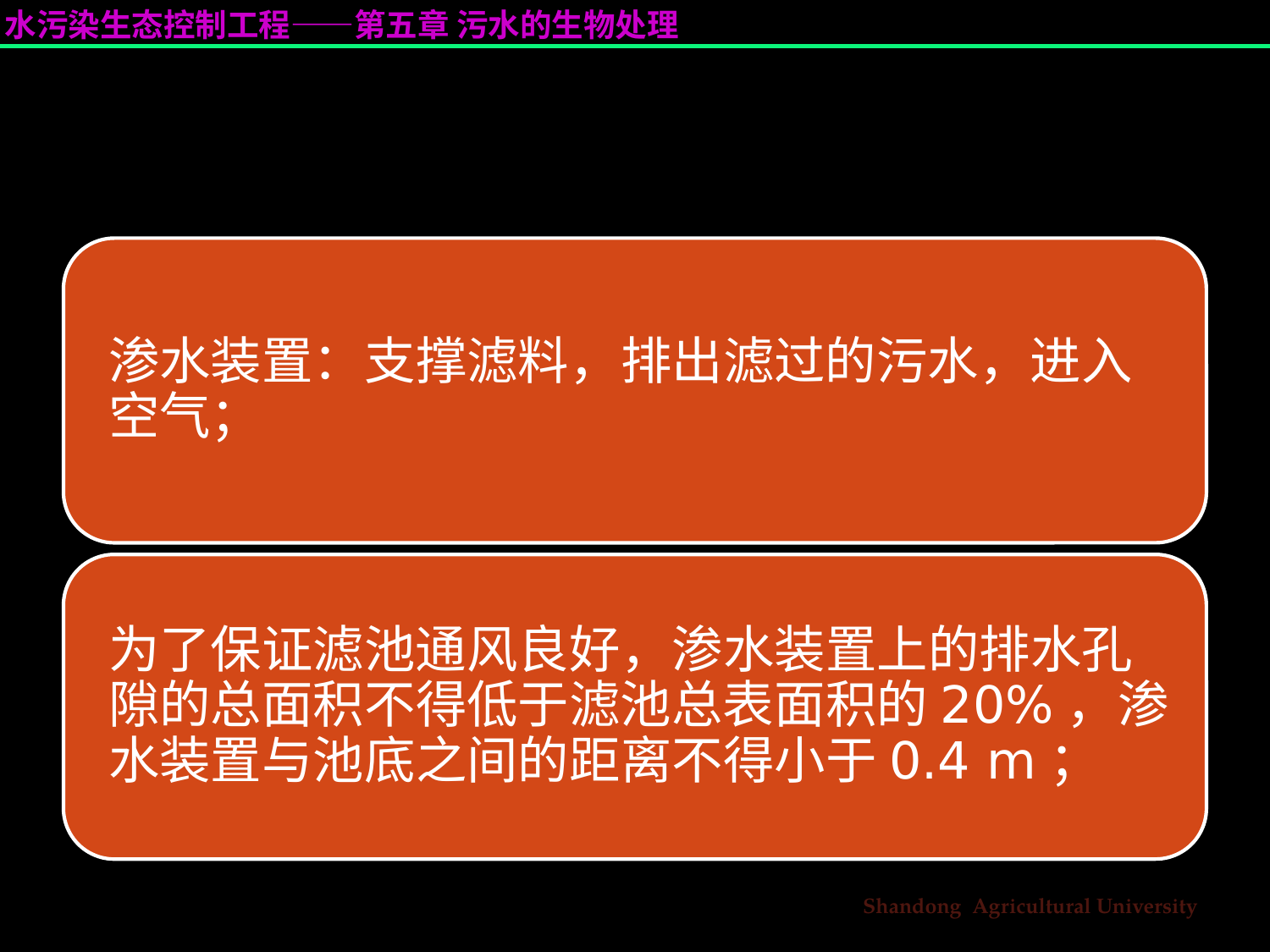

渗水装置：支撑滤料，排出滤过的污水，进入空气；
为了保证滤池通风良好，渗水装置上的排水孔隙的总面积不得低于滤池总表面积的20%，渗水装置与池底之间的距离不得小于0.4 m；